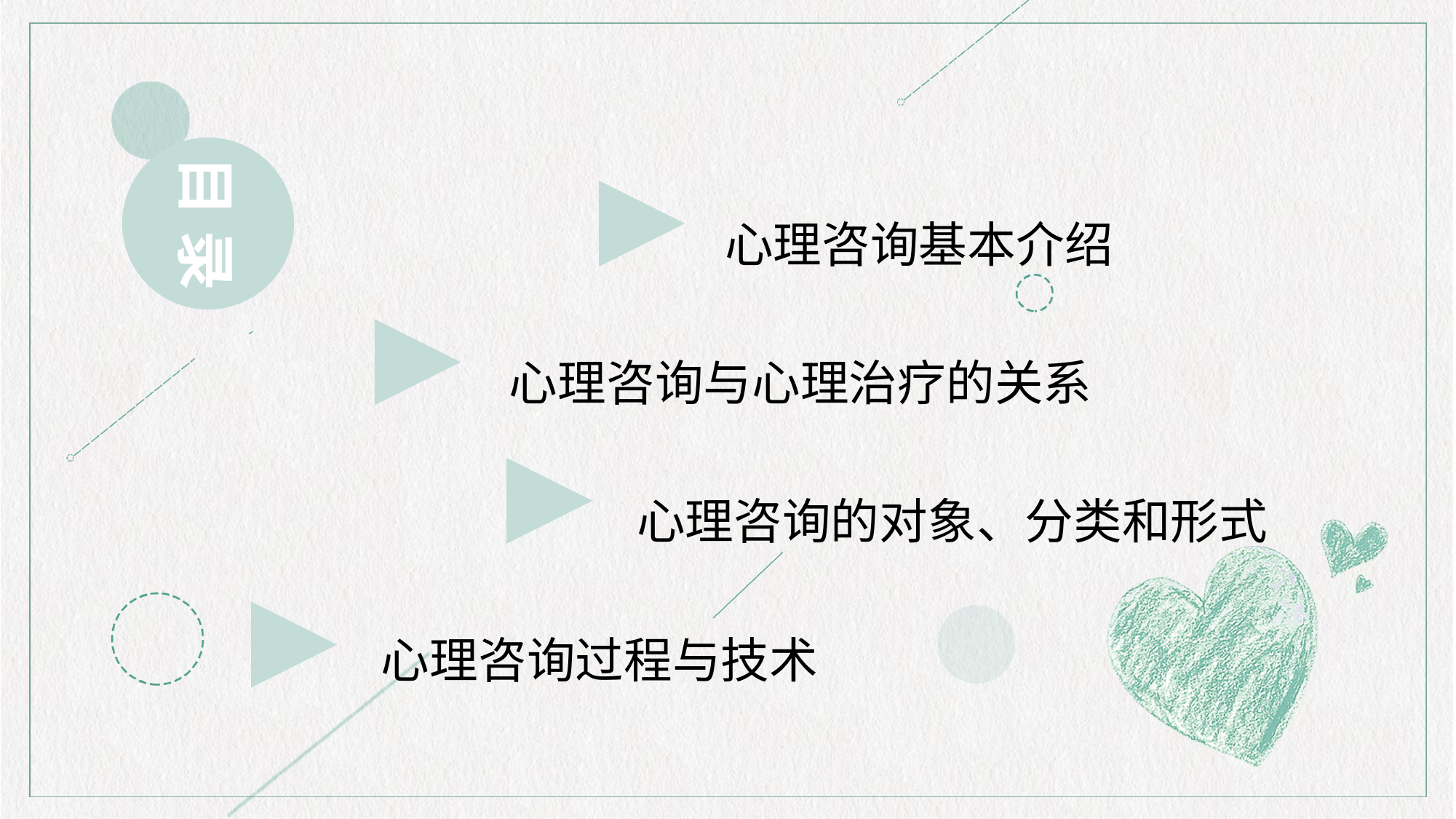

目 录

心理咨询基本介绍

心理咨询与心理治疗的关系

心理咨询的对象、分类和形式

心理咨询过程与技术